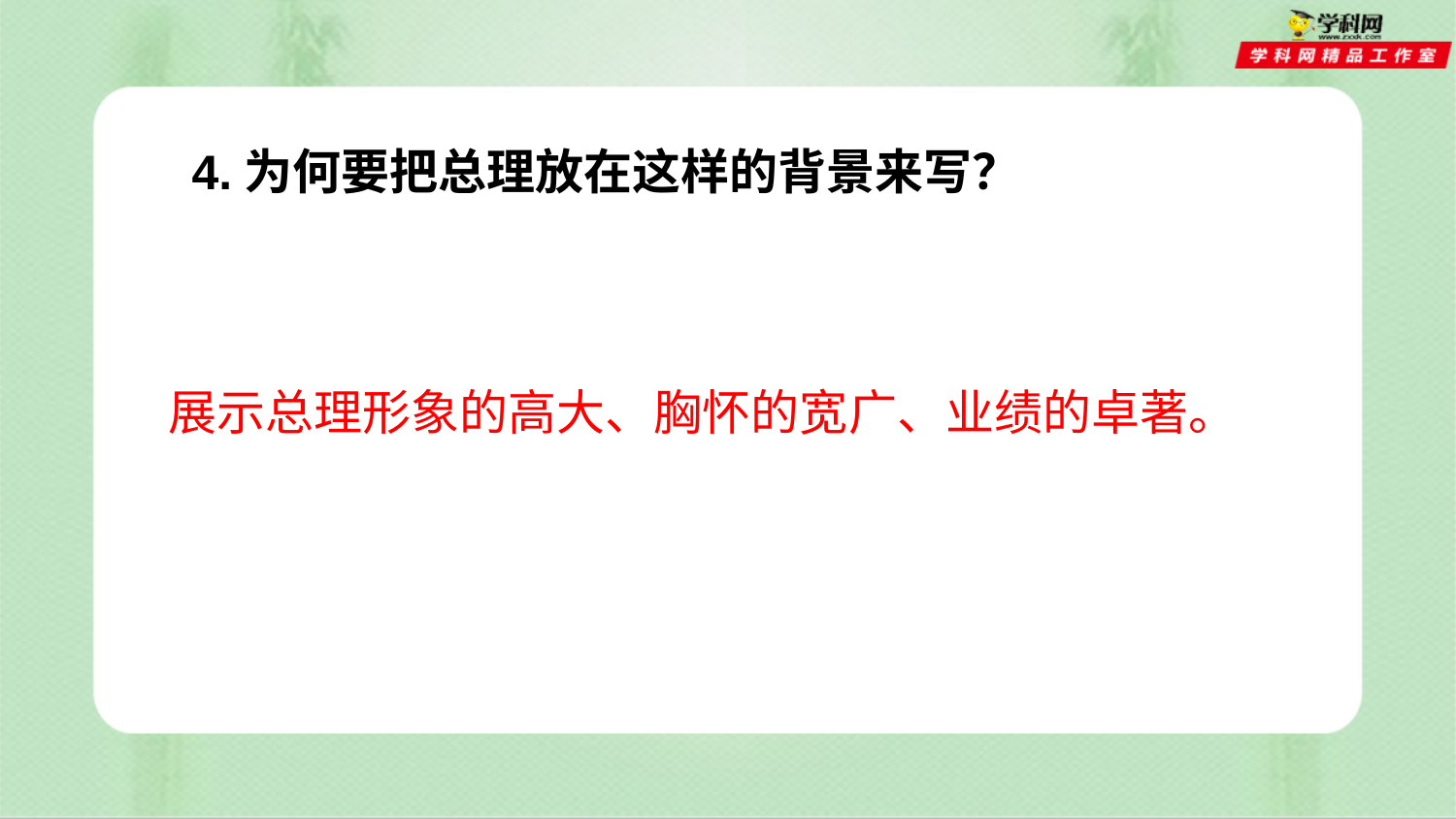

4.为何要把总理放在这样的背景来写？
 展示总理形象的高大、胸怀的宽广、业绩的卓著。